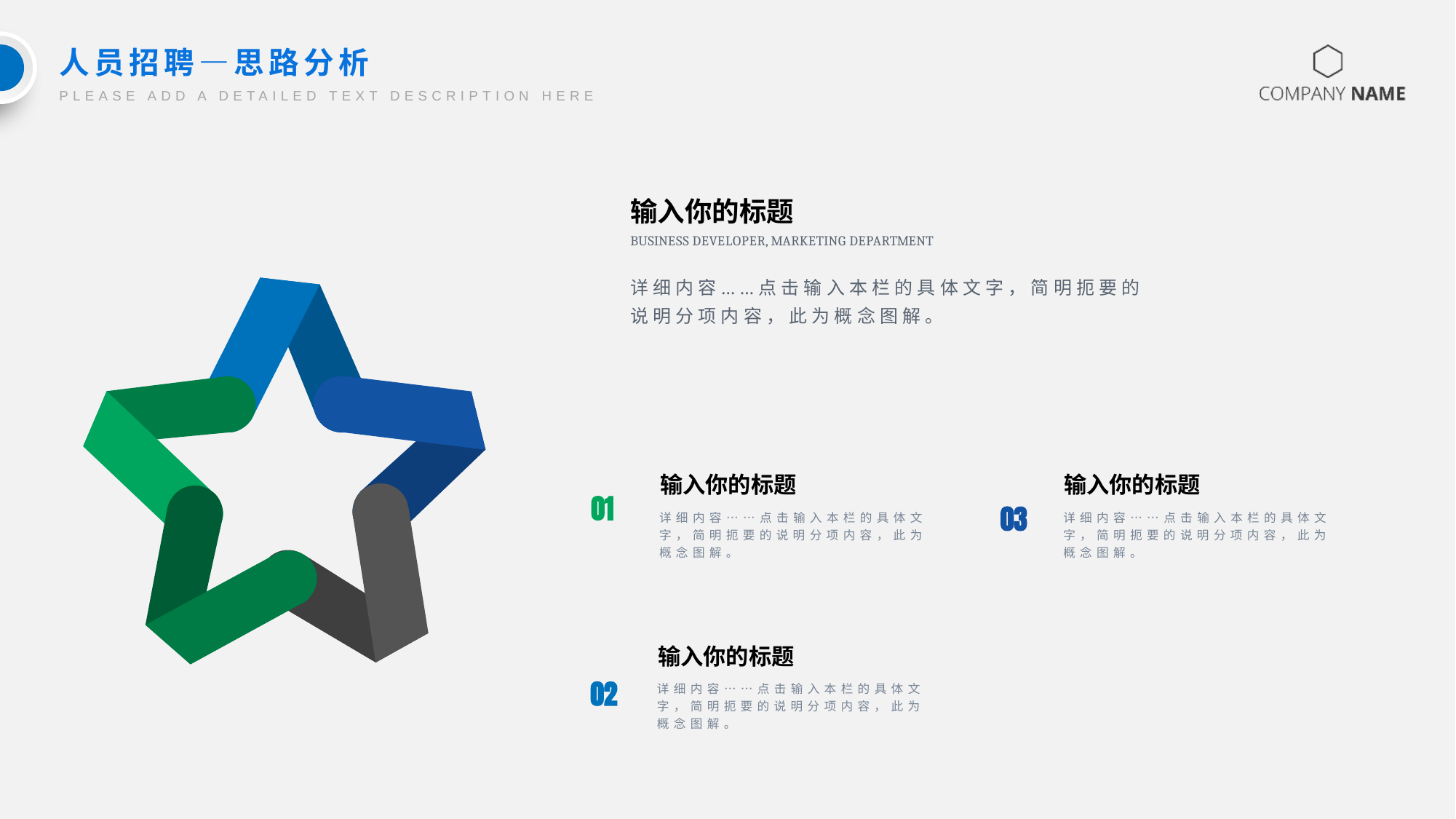

人员招聘—思路分析
PLEASE ADD A DETAILED TEXT DESCRIPTION HERE
输入你的标题
BUSINESS DEVELOPER, MARKETING DEPARTMENT

详细内容……点击输入本栏的具体文字，简明扼要的说明分项内容，此为概念图解。

输入你的标题
详细内容……点击输入本栏的具体文字，简明扼要的说明分项内容，此为概念图解。
输入你的标题
详细内容……点击输入本栏的具体文字，简明扼要的说明分项内容，此为概念图解。
01
03
输入你的标题
详细内容……点击输入本栏的具体文字，简明扼要的说明分项内容，此为概念图解。
02